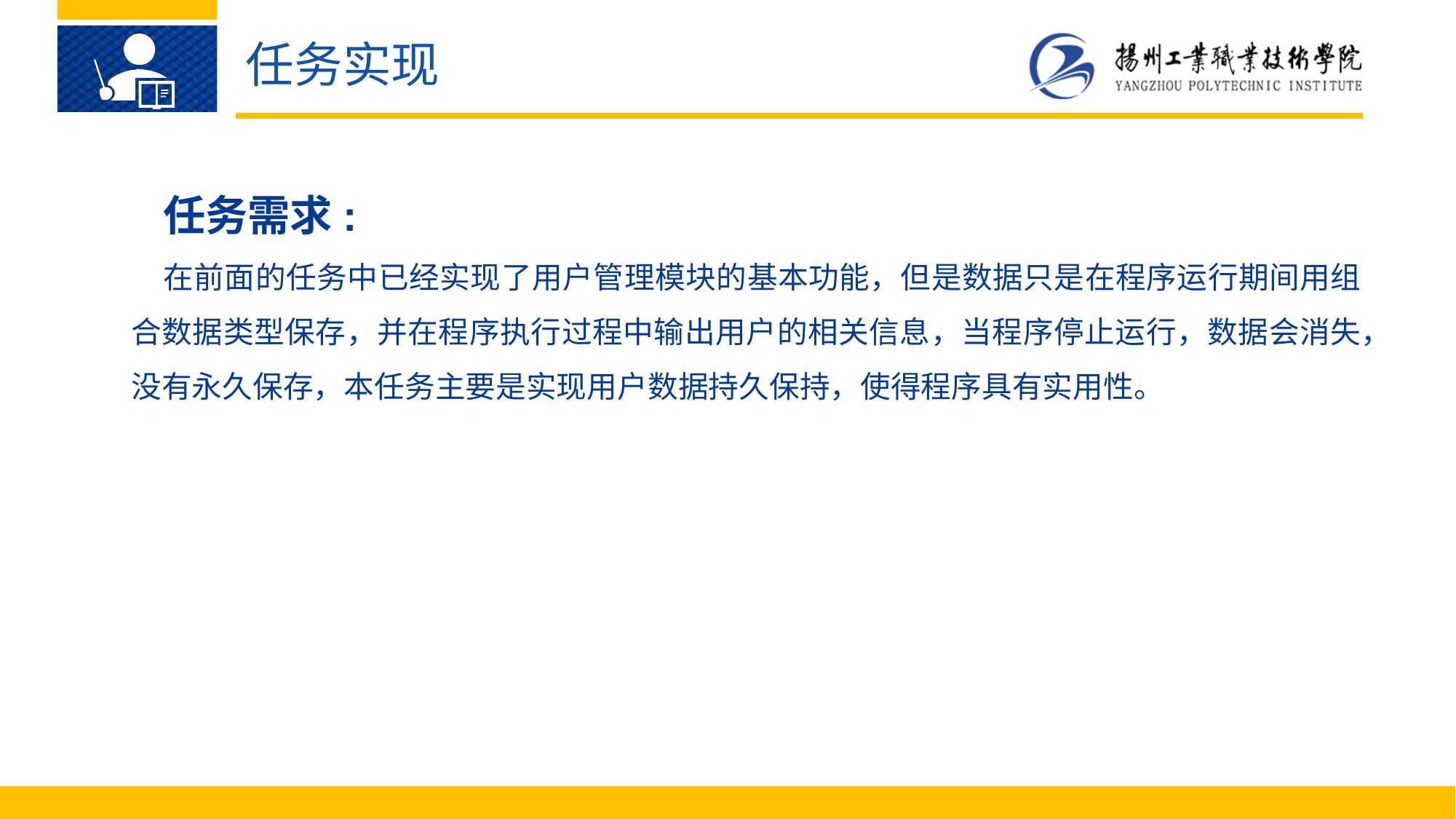

任务实现
任务需求:
在前面的任务中已经实现了用户管理模块的基本功能，但是数据只是在程序运行期间用组合数据类型保存，并在程序执行过程中输出用户的相关信息，当程序停止运行，数据会消失，没有永久保存，本任务主要是实现用户数据持久保持，使得程序具有实用性。